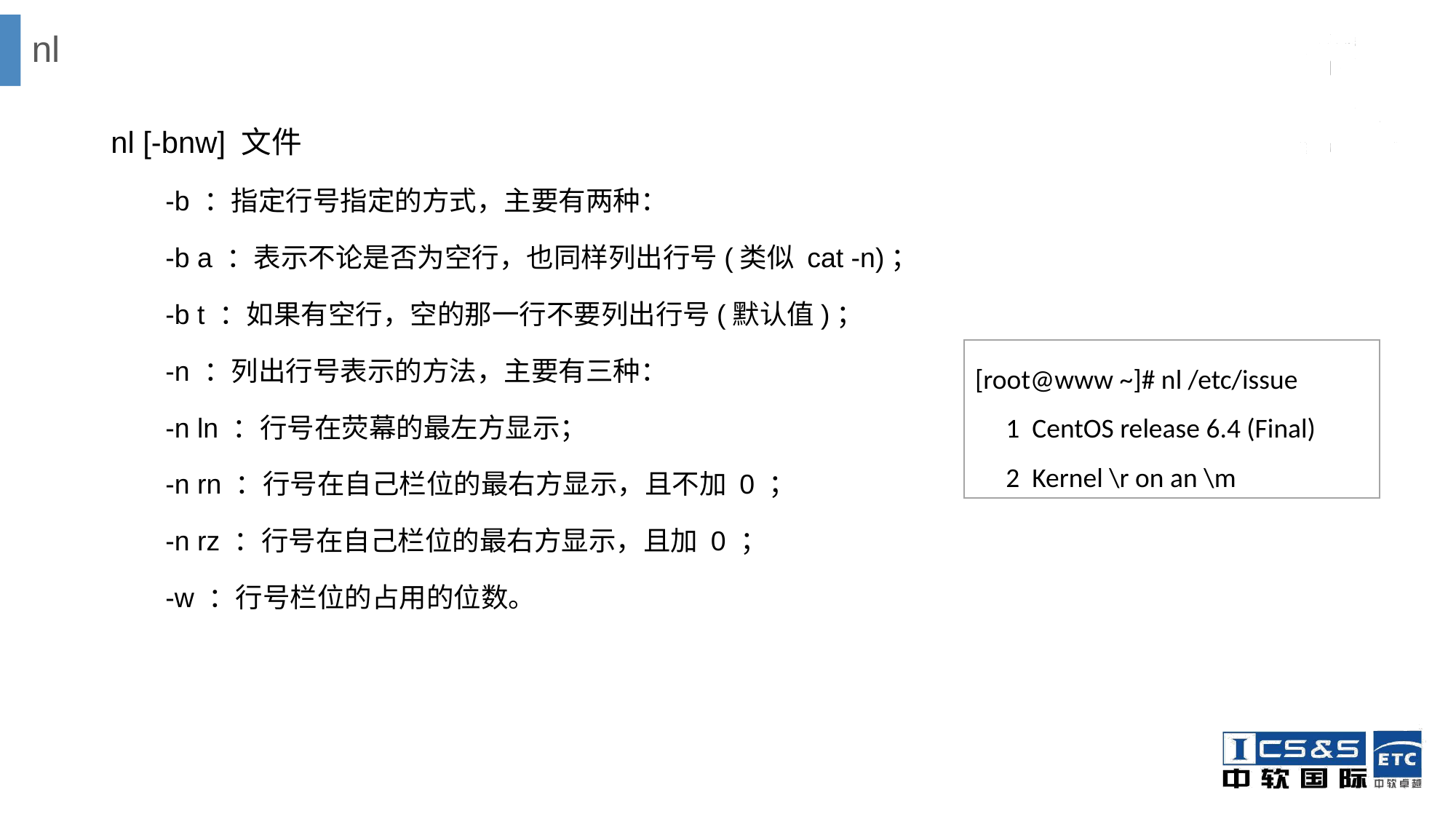

# nl
nl [-bnw] 文件
-b ：指定行号指定的方式，主要有两种：
-b a ：表示不论是否为空行，也同样列出行号(类似 cat -n)；
-b t ：如果有空行，空的那一行不要列出行号(默认值)；
-n ：列出行号表示的方法，主要有三种：
-n ln ：行号在荧幕的最左方显示；
-n rn ：行号在自己栏位的最右方显示，且不加 0 ；
-n rz ：行号在自己栏位的最右方显示，且加 0 ；
-w ：行号栏位的占用的位数。
[root@www ~]# nl /etc/issue
     1  CentOS release 6.4 (Final)
     2  Kernel \r on an \m